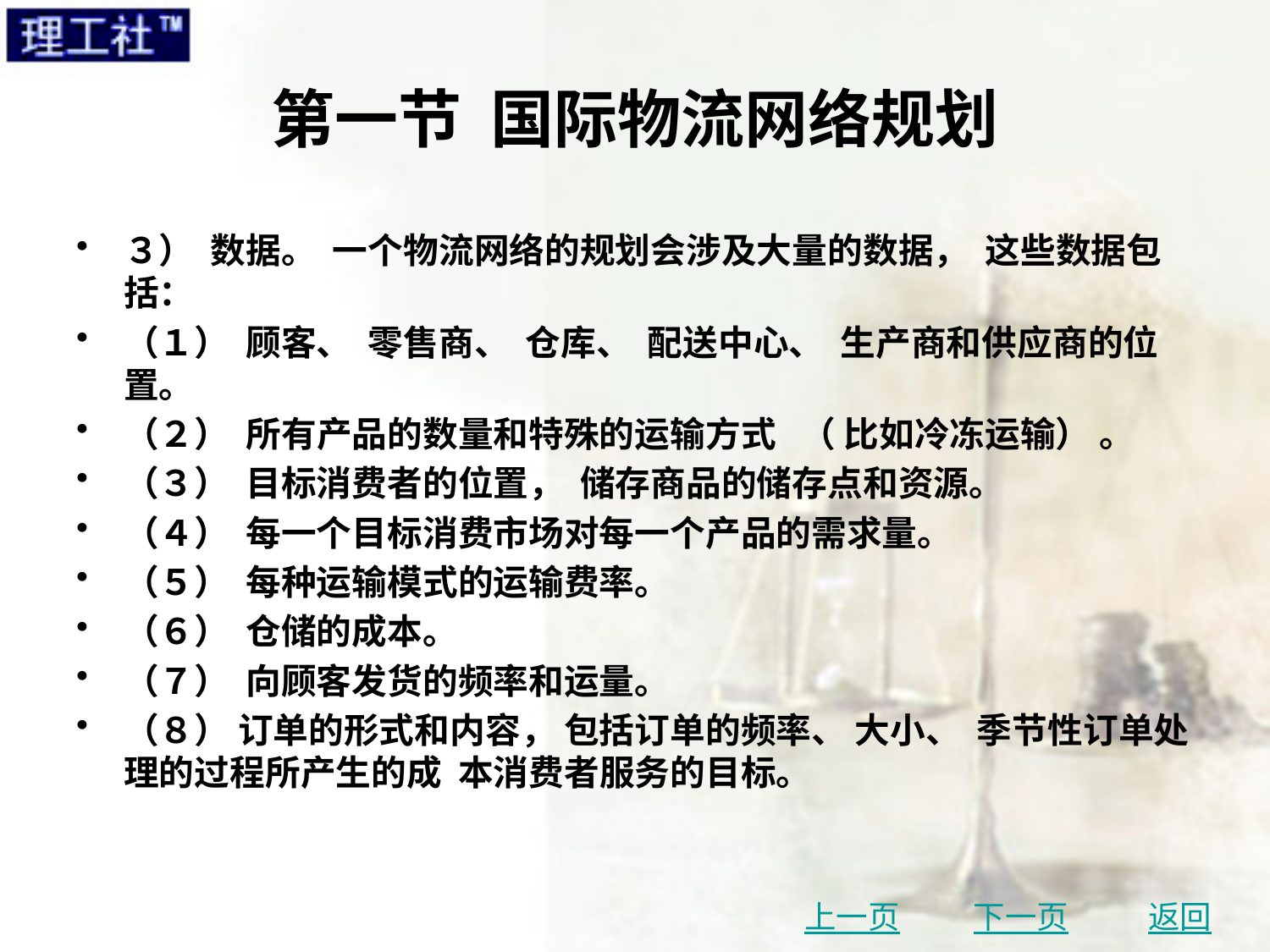

# 第一节  国际物流网络规划
３）  数据。  一个物流网络的规划会涉及大量的数据，  这些数据包括：
（１）  顾客、  零售商、  仓库、  配送中心、  生产商和供应商的位置。
（２）  所有产品的数量和特殊的运输方式   （ 比如冷冻运输） 。
（３）  目标消费者的位置，  储存商品的储存点和资源。
（４）  每一个目标消费市场对每一个产品的需求量。
（５）  每种运输模式的运输费率。
（６）  仓储的成本。
（７）  向顾客发货的频率和运量。
（８） 订单的形式和内容， 包括订单的频率、 大小、  季节性订单处理的过程所产生的成  本消费者服务的目标。

上一页
下一页
返回